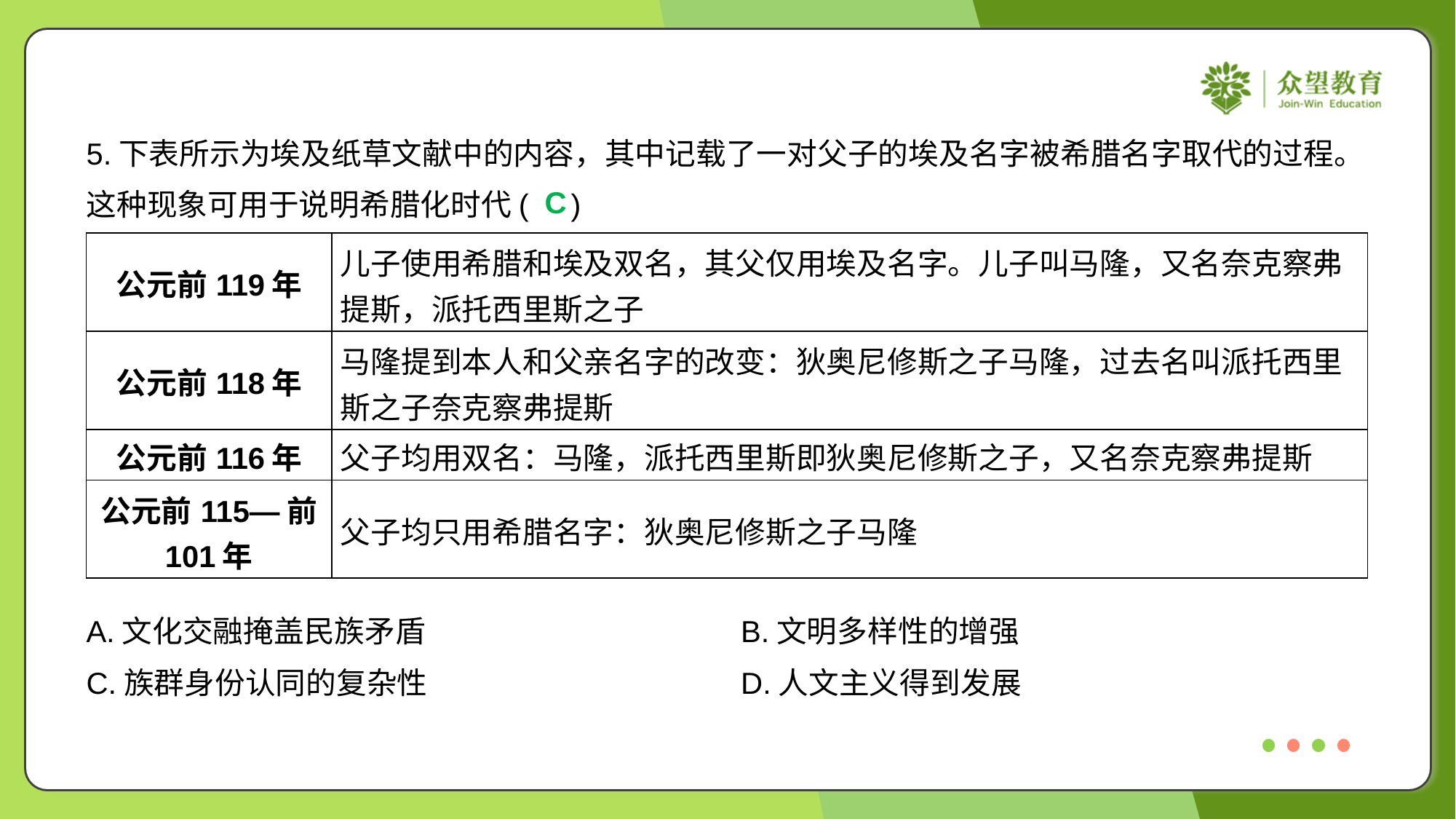

5.下表所示为埃及纸草文献中的内容，其中记载了一对父子的埃及名字被希腊名字取代的过程。
这种现象可用于说明希腊化时代(     )
C
| 公元前119年 | 儿子使用希腊和埃及双名，其父仅用埃及名字。儿子叫马隆，又名奈克察弗 提斯，派托西里斯之子 |
| --- | --- |
| 公元前118年 | 马隆提到本人和父亲名字的改变：狄奥尼修斯之子马隆，过去名叫派托西里 斯之子奈克察弗提斯 |
| 公元前116年 | 父子均用双名：马隆，派托西里斯即狄奥尼修斯之子，又名奈克察弗提斯 |
| 公元前115—前 101年 | 父子均只用希腊名字：狄奥尼修斯之子马隆 |
A.文化交融掩盖民族矛盾	B.文明多样性的增强
C.族群身份认同的复杂性	D.人文主义得到发展